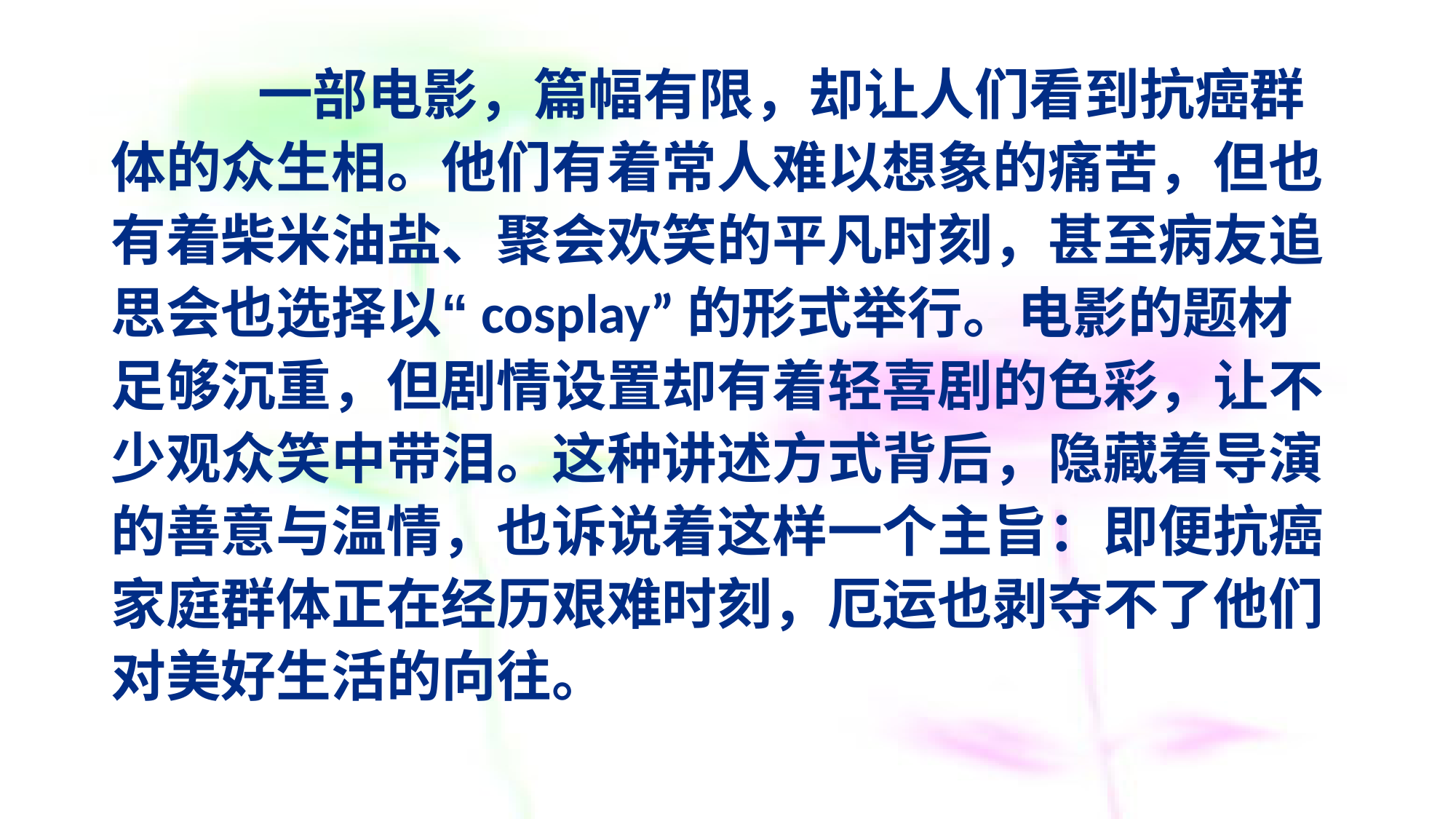

# 一部电影，篇幅有限，却让人们看到抗癌群体的众生相。他们有着常人难以想象的痛苦，但也有着柴米油盐、聚会欢笑的平凡时刻，甚至病友追思会也选择以“cosplay”的形式举行。电影的题材足够沉重，但剧情设置却有着轻喜剧的色彩，让不少观众笑中带泪。这种讲述方式背后，隐藏着导演的善意与温情，也诉说着这样一个主旨：即便抗癌家庭群体正在经历艰难时刻，厄运也剥夺不了他们对美好生活的向往。